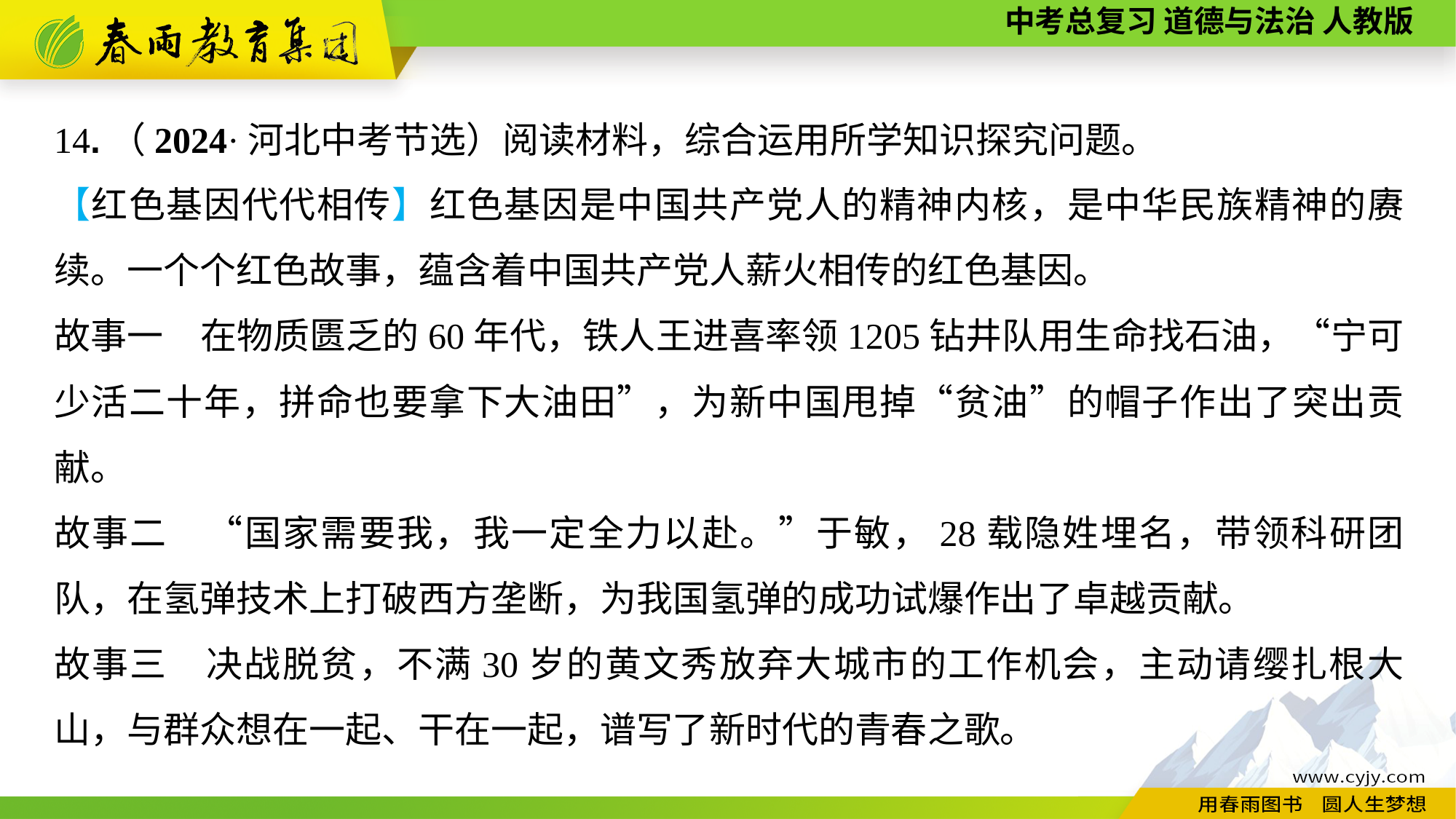

14.（2024·河北中考节选）阅读材料，综合运用所学知识探究问题。
【红色基因代代相传】红色基因是中国共产党人的精神内核，是中华民族精神的赓续。一个个红色故事，蕴含着中国共产党人薪火相传的红色基因。
故事一　在物质匮乏的60年代，铁人王进喜率领1205钻井队用生命找石油，“宁可少活二十年，拼命也要拿下大油田”，为新中国甩掉“贫油”的帽子作出了突出贡献。
故事二　“国家需要我，我一定全力以赴。”于敏，28载隐姓埋名，带领科研团队，在氢弹技术上打破西方垄断，为我国氢弹的成功试爆作出了卓越贡献。
故事三　决战脱贫，不满30岁的黄文秀放弃大城市的工作机会，主动请缨扎根大山，与群众想在一起、干在一起，谱写了新时代的青春之歌。